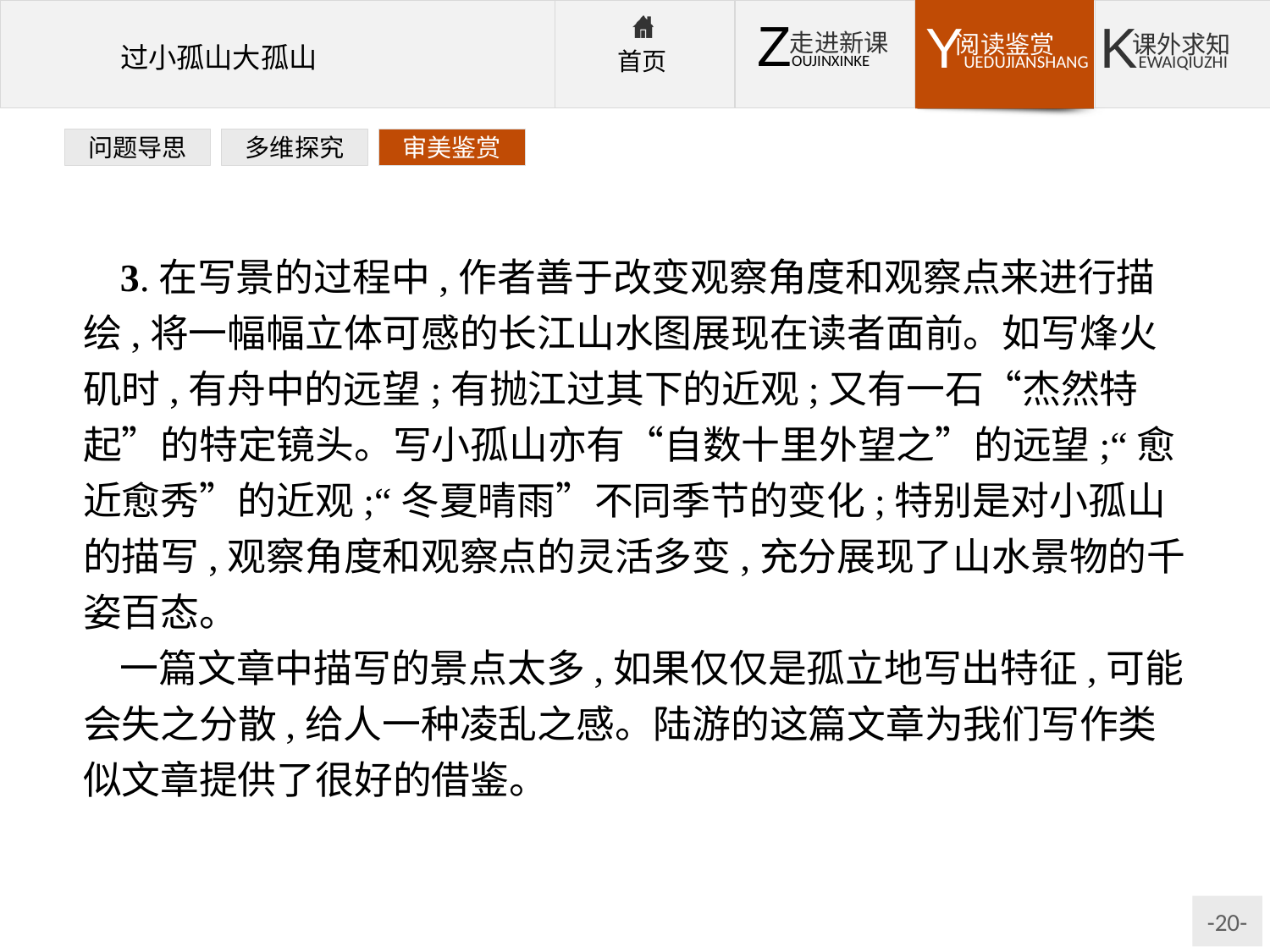

问题导思
多维探究
审美鉴赏
3.在写景的过程中,作者善于改变观察角度和观察点来进行描绘,将一幅幅立体可感的长江山水图展现在读者面前。如写烽火矶时,有舟中的远望;有抛江过其下的近观;又有一石“杰然特起”的特定镜头。写小孤山亦有“自数十里外望之”的远望;“愈近愈秀”的近观;“冬夏晴雨”不同季节的变化;特别是对小孤山的描写,观察角度和观察点的灵活多变,充分展现了山水景物的千姿百态。
一篇文章中描写的景点太多,如果仅仅是孤立地写出特征,可能会失之分散,给人一种凌乱之感。陆游的这篇文章为我们写作类似文章提供了很好的借鉴。